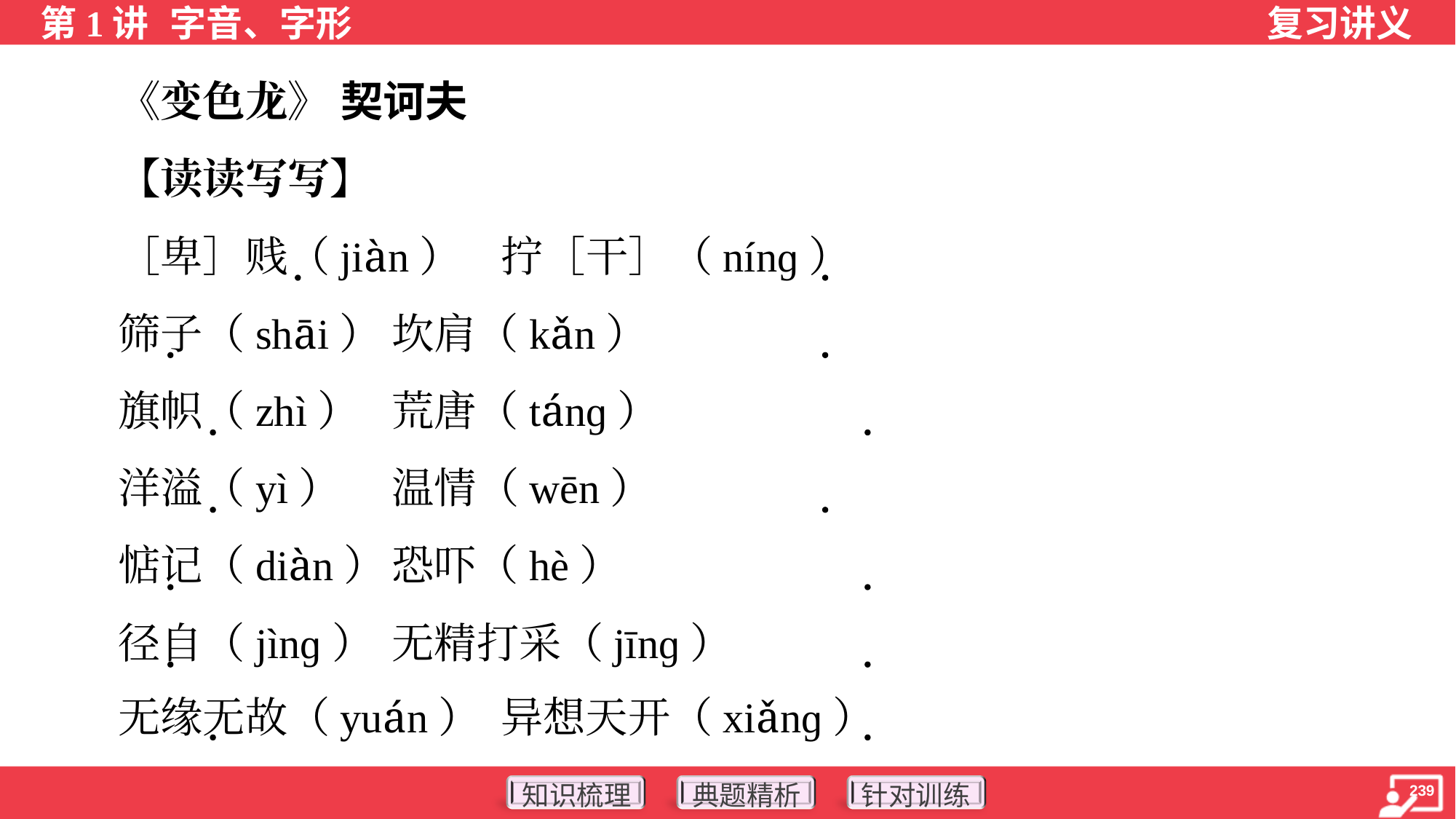

《变色龙》 契诃夫
    【读读写写】
    ［卑］贱（jiàn）	拧［干］（nínɡ）
    筛子（shāi）	坎肩（kǎn）
    旗帜（zhì）	荒唐（tánɡ）
    洋溢（yì）	温情（wēn）
    惦记（diàn）	恐吓（hè）
    径自（jìnɡ）	无精打采（jīnɡ）
    无缘无故（yuán）	异想天开（xiǎnɡ）